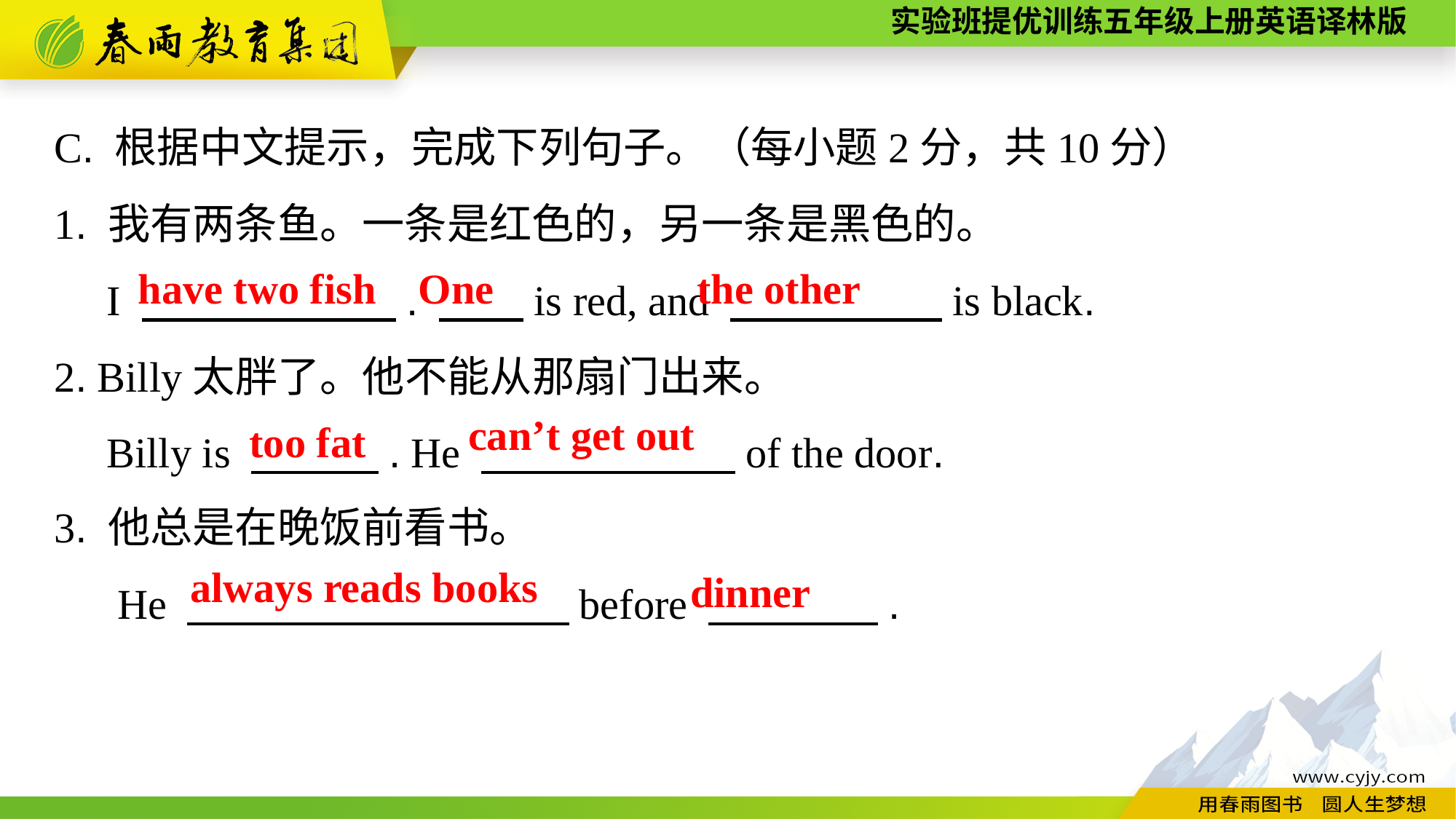

C. 根据中文提示，完成下列句子。（每小题2分，共10分）
1. 我有两条鱼。一条是红色的，另一条是黑色的。
     I 　　　　　　. 　　is red, and 　　　　　is black.
2. Billy太胖了。他不能从那扇门出来。
     Billy is 　　　. He 　　　　　　of the door.
have two fish
One
the other
can’t get out
too fat
3. 他总是在晚饭前看书。
      He 　　　　　　　　　before 　　　　.
always reads books
dinner